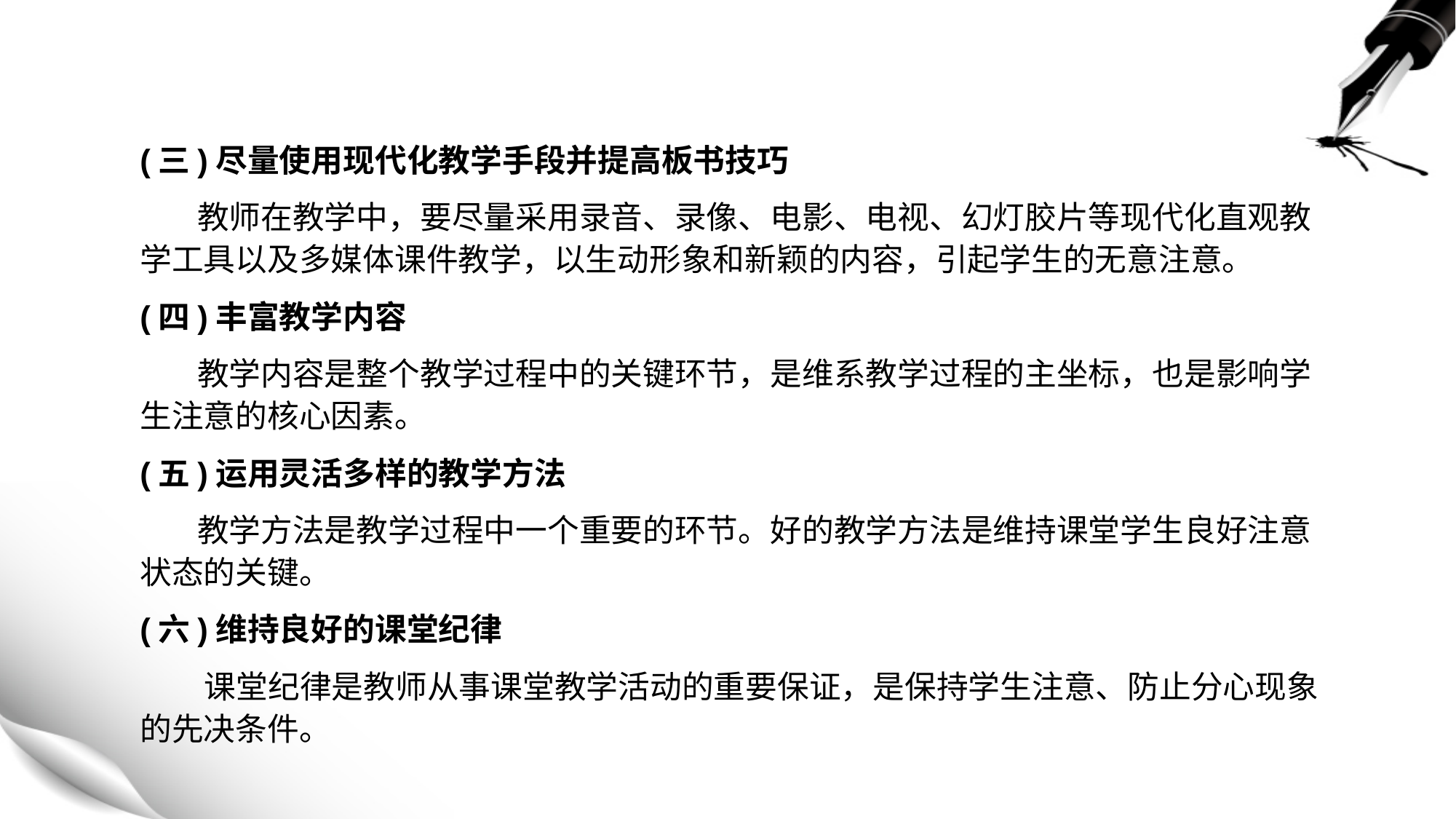

(三)尽量使用现代化教学手段并提高板书技巧
       教师在教学中，要尽量采用录音、录像、电影、电视、幻灯胶片等现代化直观教学工具以及多媒体课件教学，以生动形象和新颖的内容，引起学生的无意注意。
(四)丰富教学内容
       教学内容是整个教学过程中的关键环节，是维系教学过程的主坐标，也是影响学生注意的核心因素。
(五)运用灵活多样的教学方法
       教学方法是教学过程中一个重要的环节。好的教学方法是维持课堂学生良好注意状态的关键。
(六)维持良好的课堂纪律
        课堂纪律是教师从事课堂教学活动的重要保证，是保持学生注意、防止分心现象的先决条件。